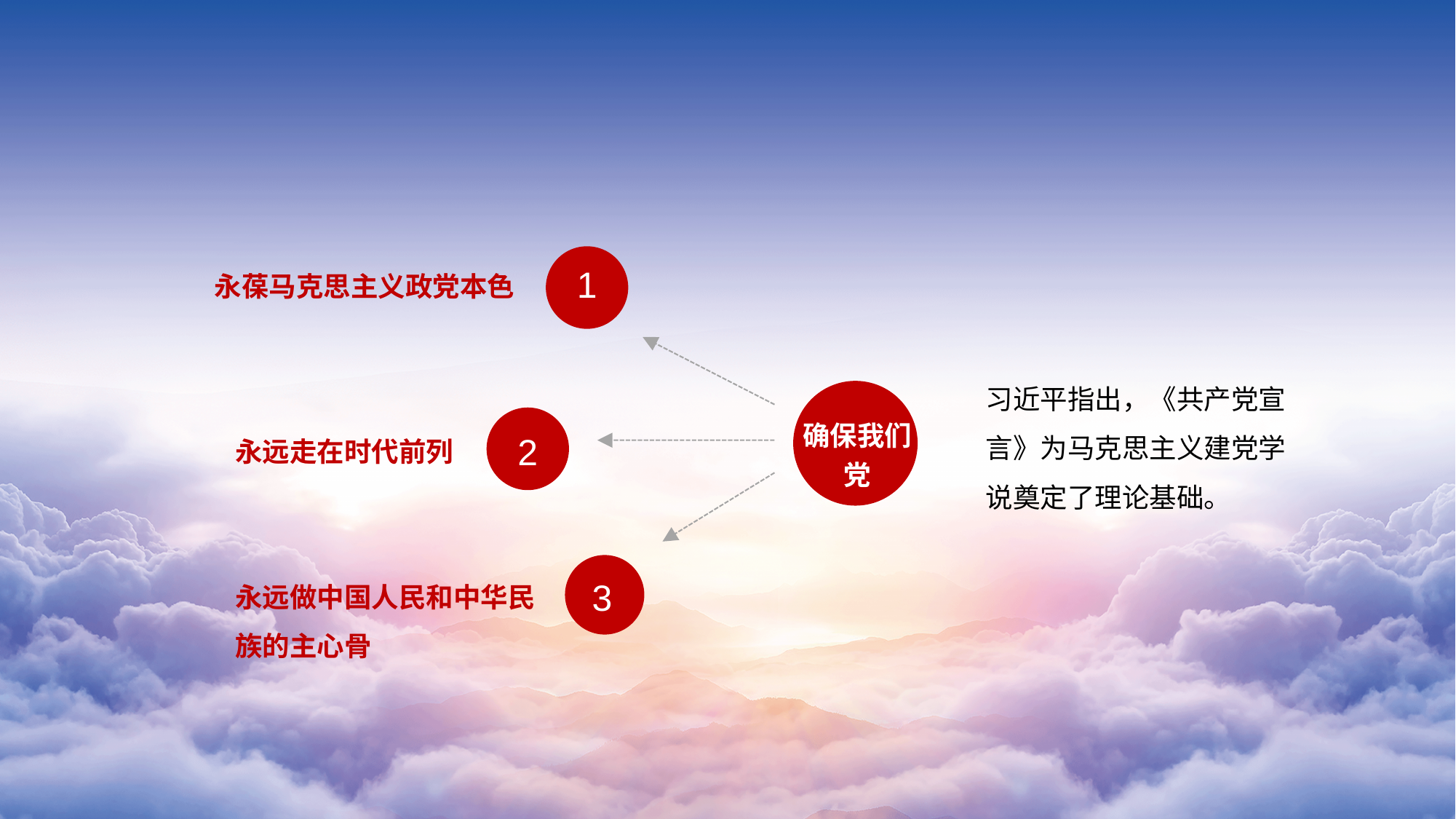

1
永葆马克思主义政党本色

习近平指出，《共产党宣言》为马克思主义建党学说奠定了理论基础。

确保我们党

2
永远走在时代前列

3
永远做中国人民和中华民族的主心骨